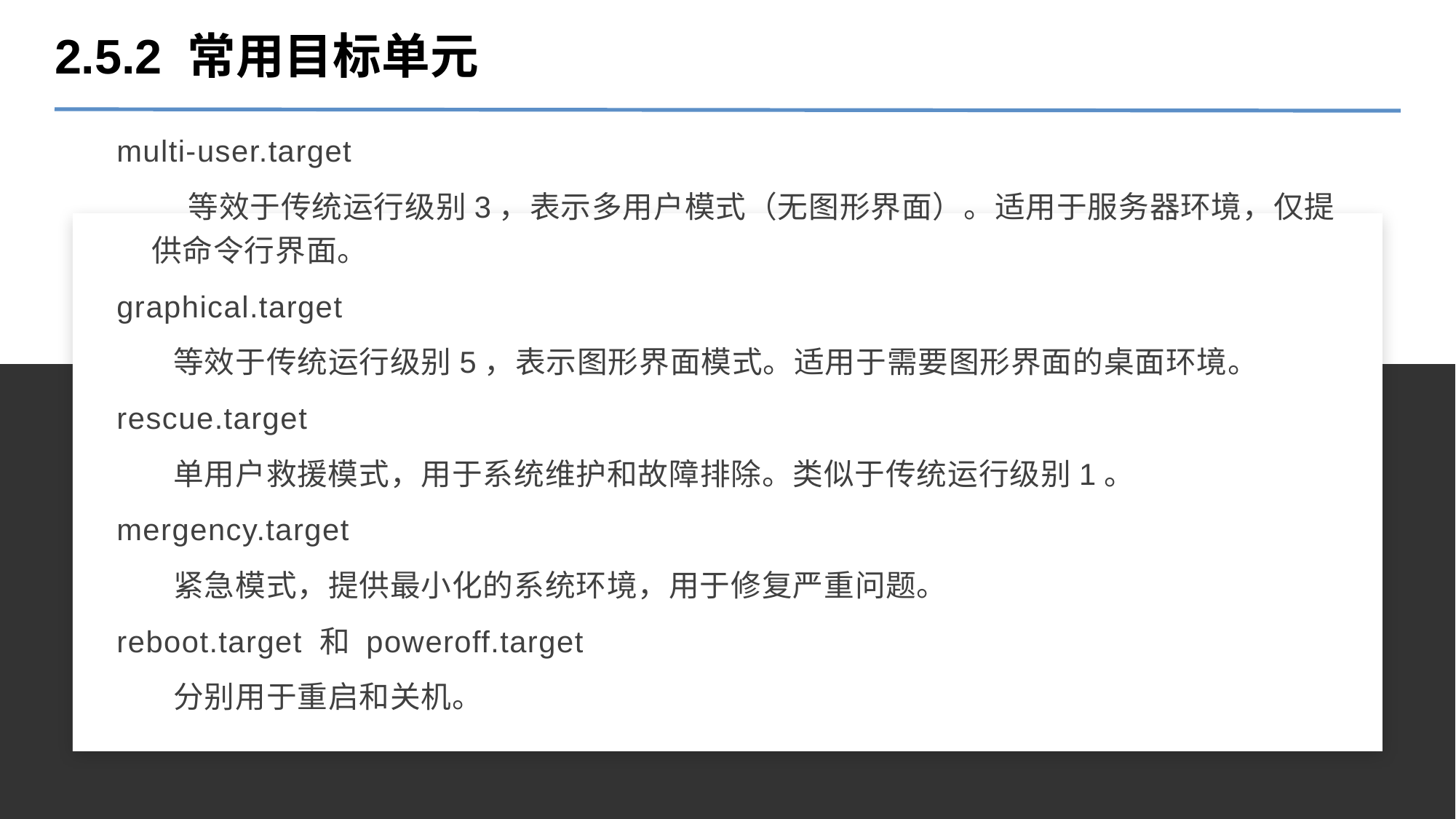

2.5.2 常用目标单元
multi-user.target
    等效于传统运行级别3，表示多用户模式（无图形界面）。适用于服务器环境，仅提供命令行界面。
graphical.target
  等效于传统运行级别5，表示图形界面模式。适用于需要图形界面的桌面环境。
rescue.target
  单用户救援模式，用于系统维护和故障排除。类似于传统运行级别1。
mergency.target
  紧急模式，提供最小化的系统环境，用于修复严重问题。
reboot.target 和 poweroff.target
  分别用于重启和关机。